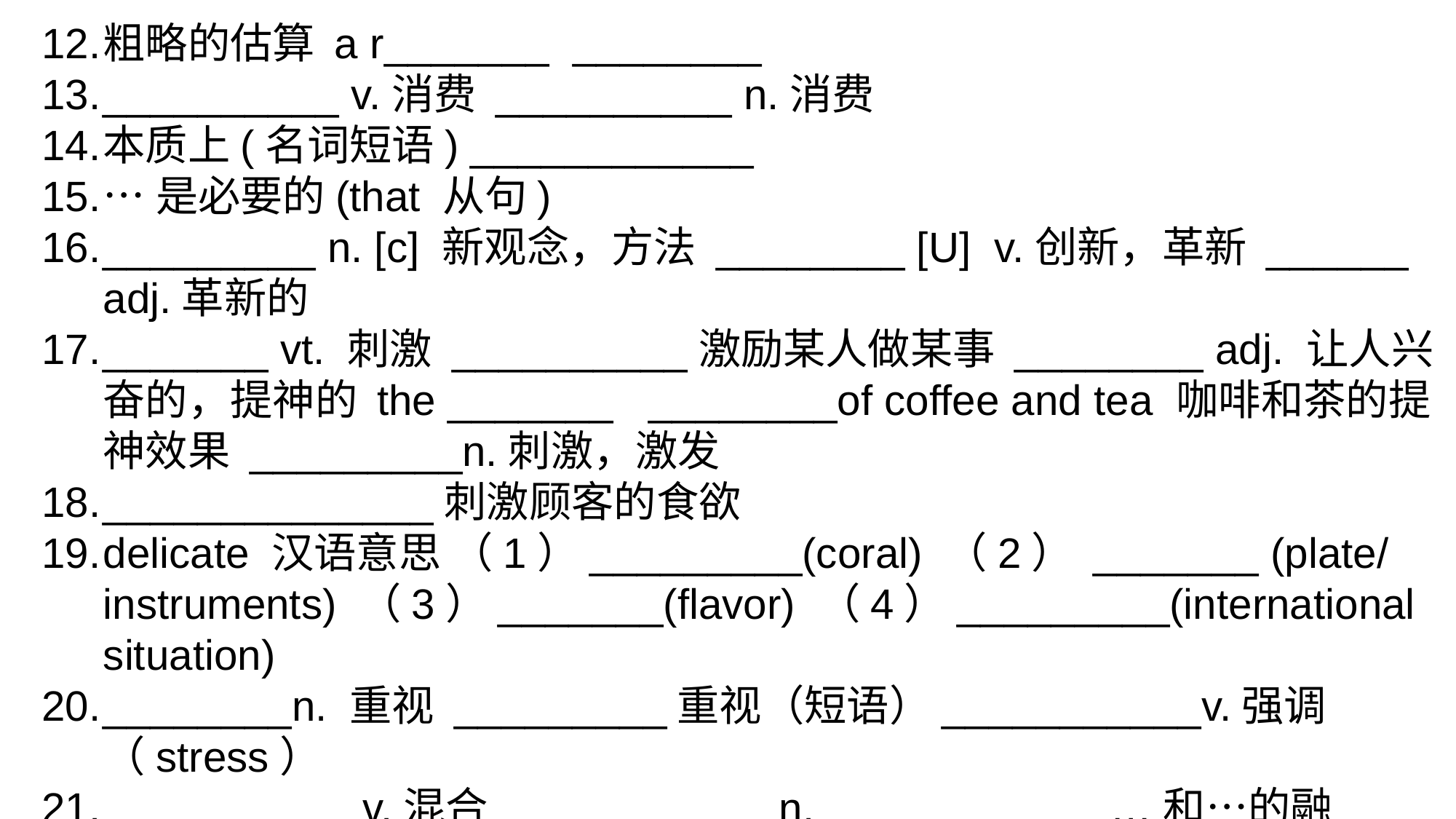

粗略的估算 a r_______  ________
__________ v.消费 __________ n.消费
本质上(名词短语) ____________
…是必要的(that 从句)
_________ n. [c] 新观念，方法 ________ [U]  v.创新，革新 ______ adj.革新的
_______ vt. 刺激 __________激励某人做某事 ________ adj. 让人兴奋的，提神的 the _______   ________of coffee and tea 咖啡和茶的提神效果 _________n.刺激，激发
______________刺激顾客的食欲
delicate 汉语意思 （1）_________(coral) （2） _______ (plate/ instruments) （3）_______(flavor) （4）_________(international situation)
________n. 重视 _________重视（短语）___________v.强调（stress）
___________v.混合 ___________ n. ____________…和…的融合/混合(名词短语)